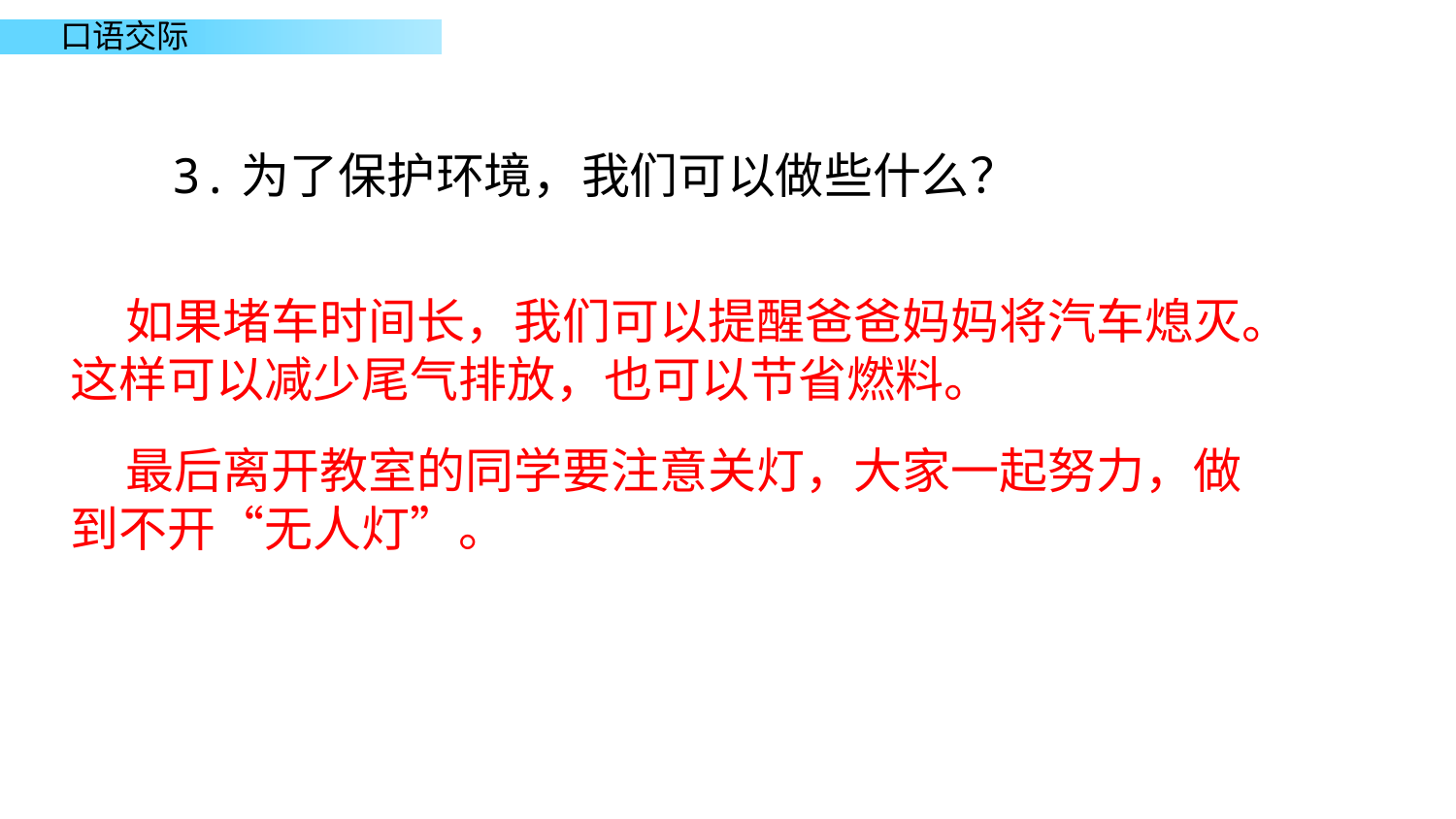

3.为了保护环境，我们可以做些什么？
    如果堵车时间长，我们可以提醒爸爸妈妈将汽车熄灭。这样可以减少尾气排放，也可以节省燃料。
    最后离开教室的同学要注意关灯，大家一起努力，做到不开“无人灯”。